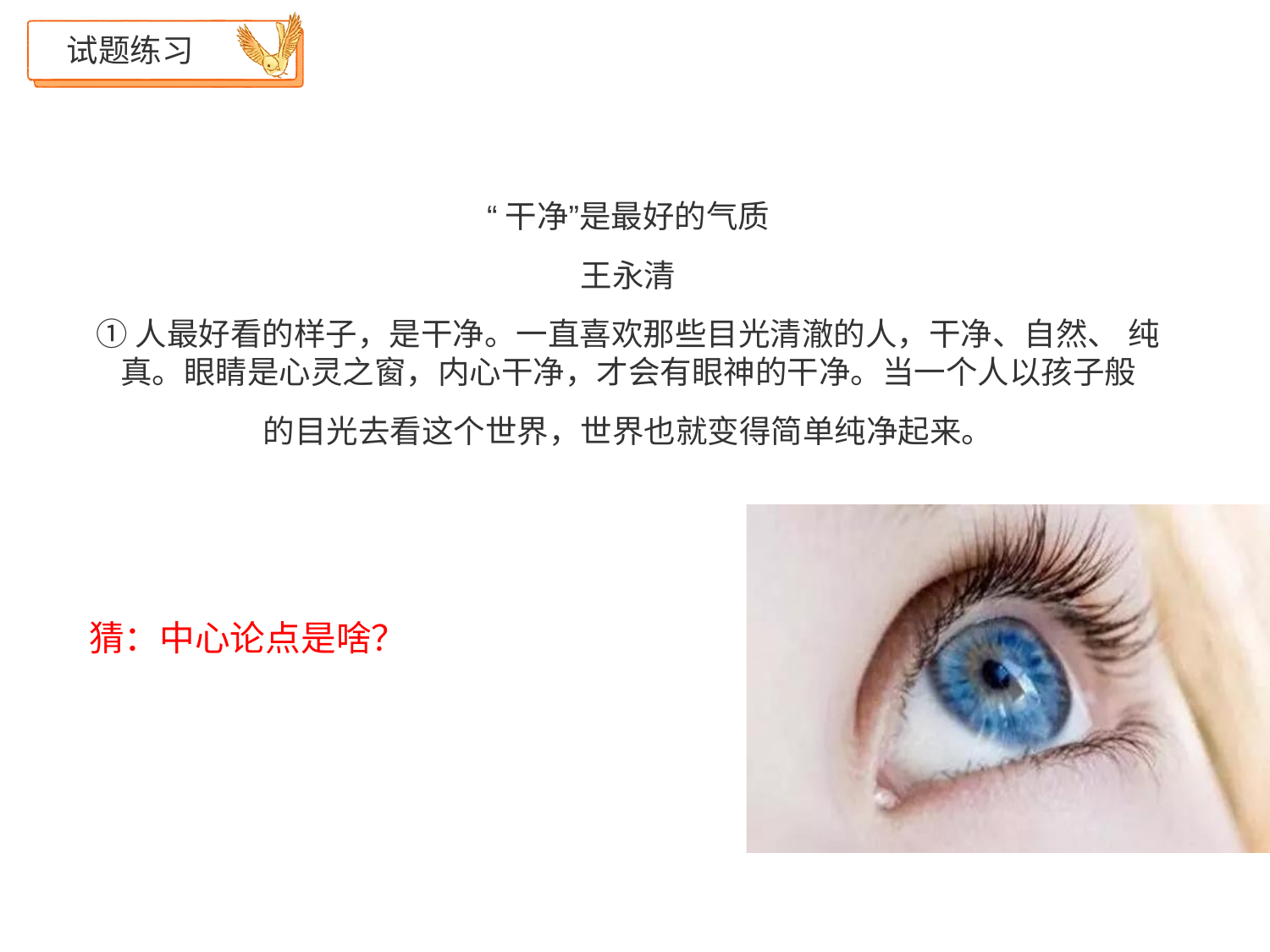

试题练习
“干净”是最好的气质
王永清
①人最好看的样子，是干净。一直喜欢那些目光清澈的人，干净、自然、 纯真。眼睛是心灵之窗，内心干净，才会有眼神的干净。当一个人以孩子般
的目光去看这个世界，世界也就变得简单纯净起来。

猜：中心论点是啥？